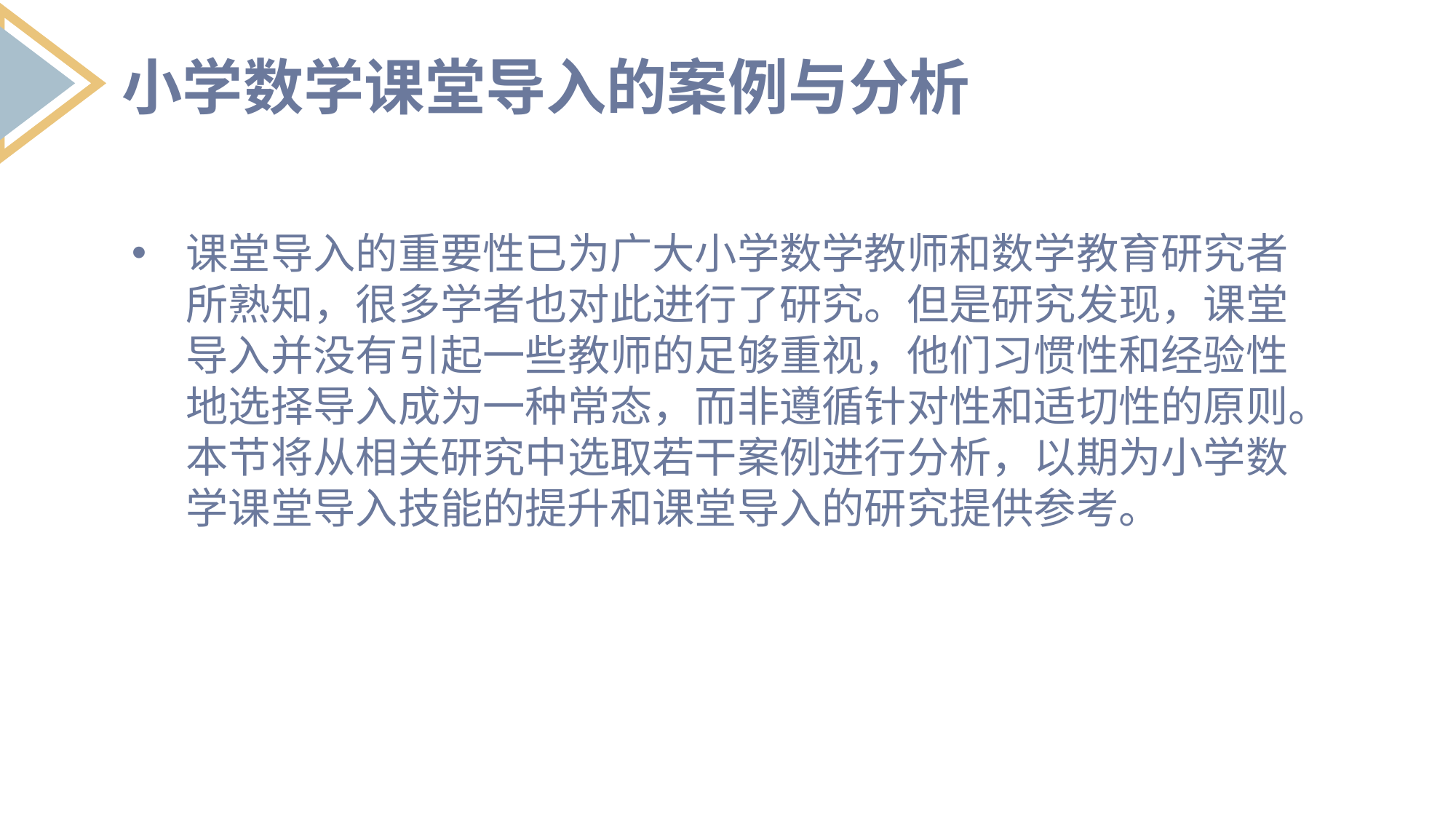

小学数学课堂导入的案例与分析

课堂导入的重要性已为广大小学数学教师和数学教育研究者所熟知，很多学者也对此进行了研究。但是研究发现，课堂导入并没有引起一些教师的足够重视，他们习惯性和经验性地选择导入成为一种常态，而非遵循针对性和适切性的原则。本节将从相关研究中选取若干案例进行分析，以期为小学数学课堂导入技能的提升和课堂导入的研究提供参考。